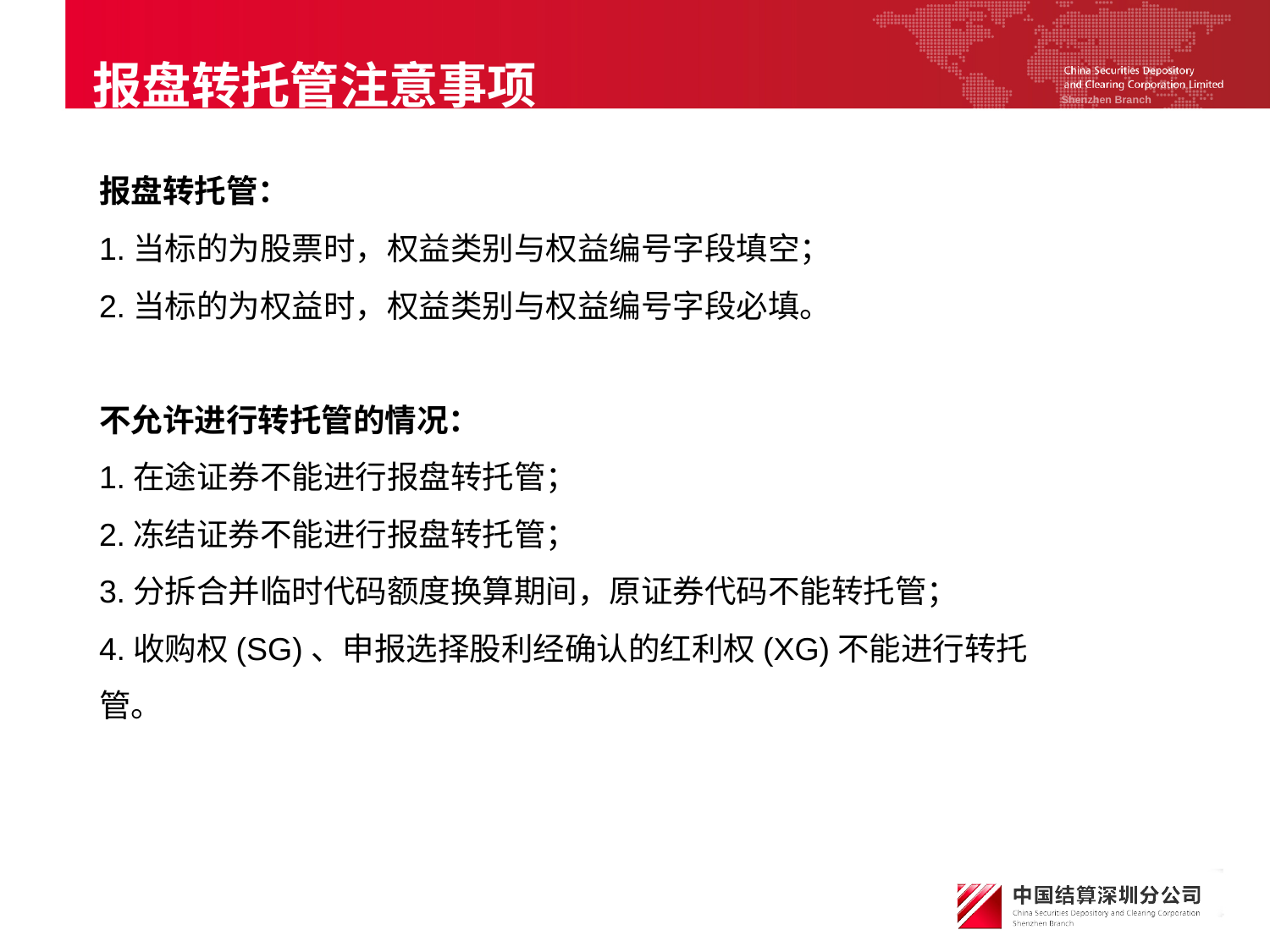

报盘转托管注意事项
报盘转托管：
1.当标的为股票时，权益类别与权益编号字段填空；
2.当标的为权益时，权益类别与权益编号字段必填。

不允许进行转托管的情况：
1.在途证券不能进行报盘转托管；
2.冻结证券不能进行报盘转托管；
3.分拆合并临时代码额度换算期间，原证券代码不能转托管；
4.收购权(SG)、申报选择股利经确认的红利权(XG)不能进行转托管。